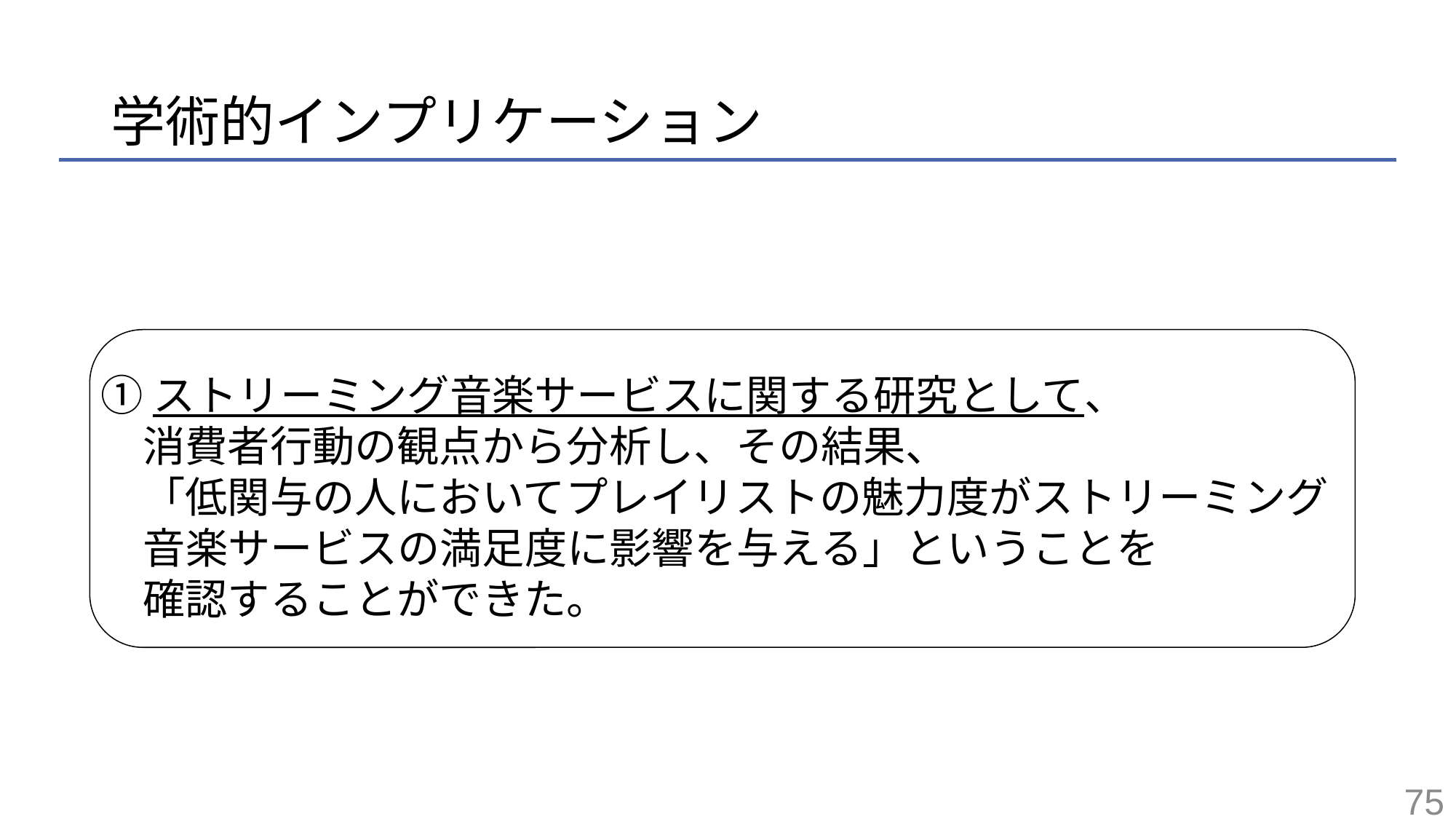

# 学術的インプリケーション

①ストリーミング音楽サービスに関する研究として、
　消費者行動の観点から分析し、その結果、
　「低関与の人においてプレイリストの魅力度がストリーミング音楽サービスの満足度に影響を与える」ということを
　確認することができた。

75